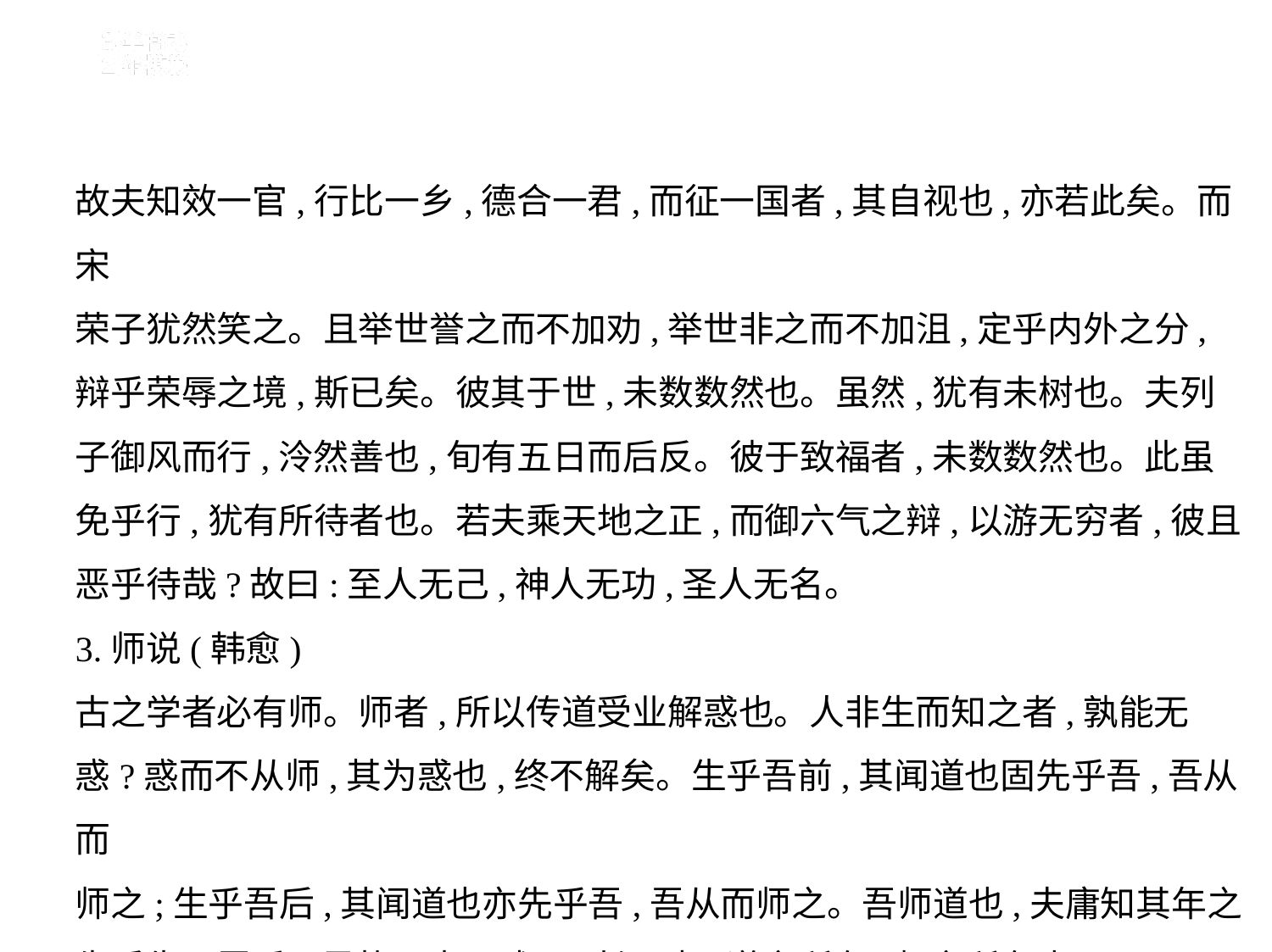

故夫知效一官,行比一乡,德合一君,而征一国者,其自视也,亦若此矣。而宋
荣子犹然笑之。且举世誉之而不加劝,举世非之而不加沮,定乎内外之分,
辩乎荣辱之境,斯已矣。彼其于世,未数数然也。虽然,犹有未树也。夫列
子御风而行,泠然善也,旬有五日而后反。彼于致福者,未数数然也。此虽
免乎行,犹有所待者也。若夫乘天地之正,而御六气之辩,以游无穷者,彼且
恶乎待哉?故曰:至人无己,神人无功,圣人无名。
3.师说(韩愈)
古之学者必有师。师者,所以传道受业解惑也。人非生而知之者,孰能无
惑?惑而不从师,其为惑也,终不解矣。生乎吾前,其闻道也固先乎吾,吾从而
师之;生乎吾后,其闻道也亦先乎吾,吾从而师之。吾师道也,夫庸知其年之
先后生于吾乎?是故无贵无贱,无长无少,道之所存,师之所存也。